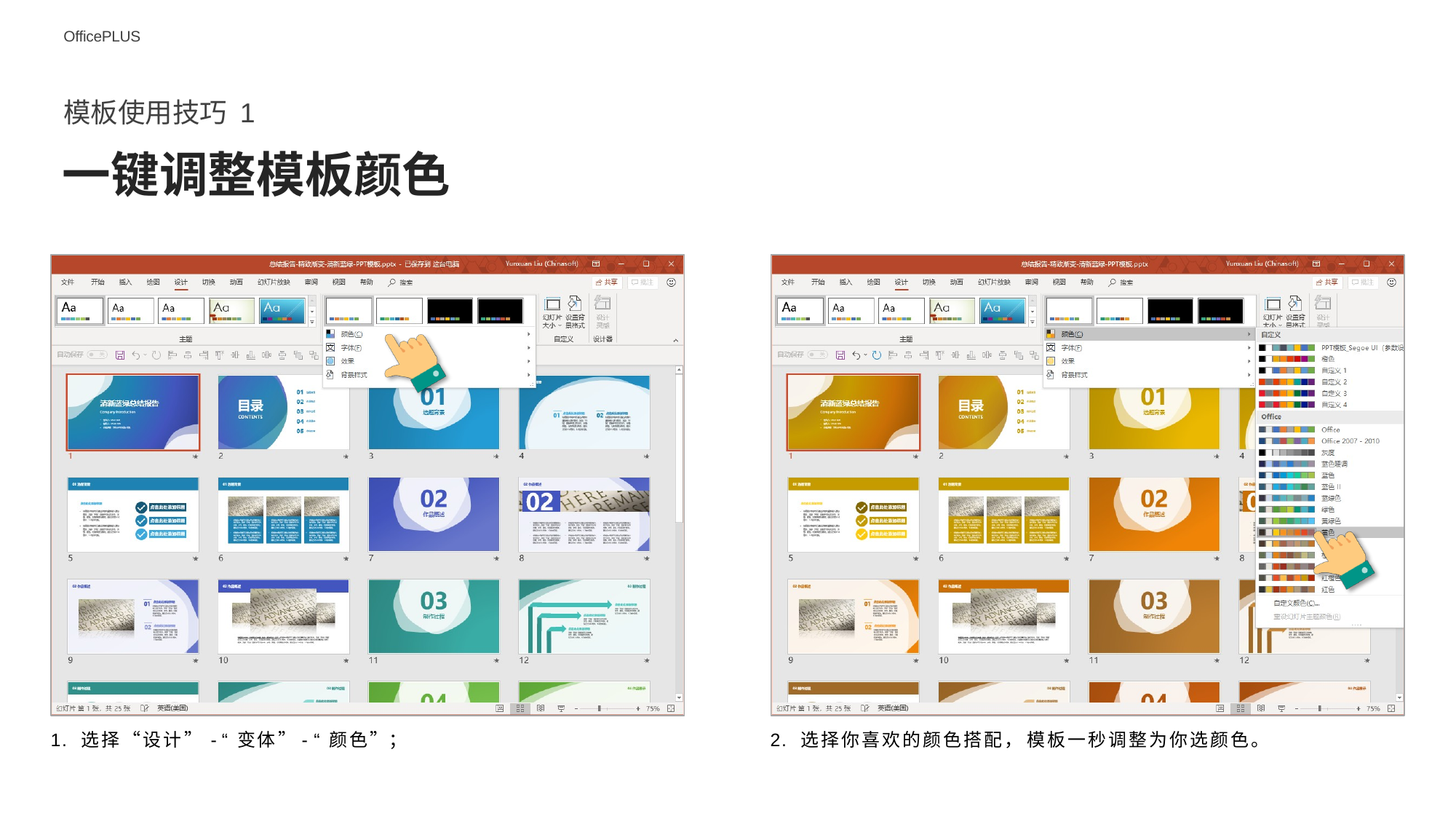

OfficePLUS
模板使用技巧 1
# 一键调整模板颜色

1. 选择“设计” - “ 变体”- “ 颜色”；
2. 选择你喜欢的颜色搭配， 模板一秒调整为你选颜色。